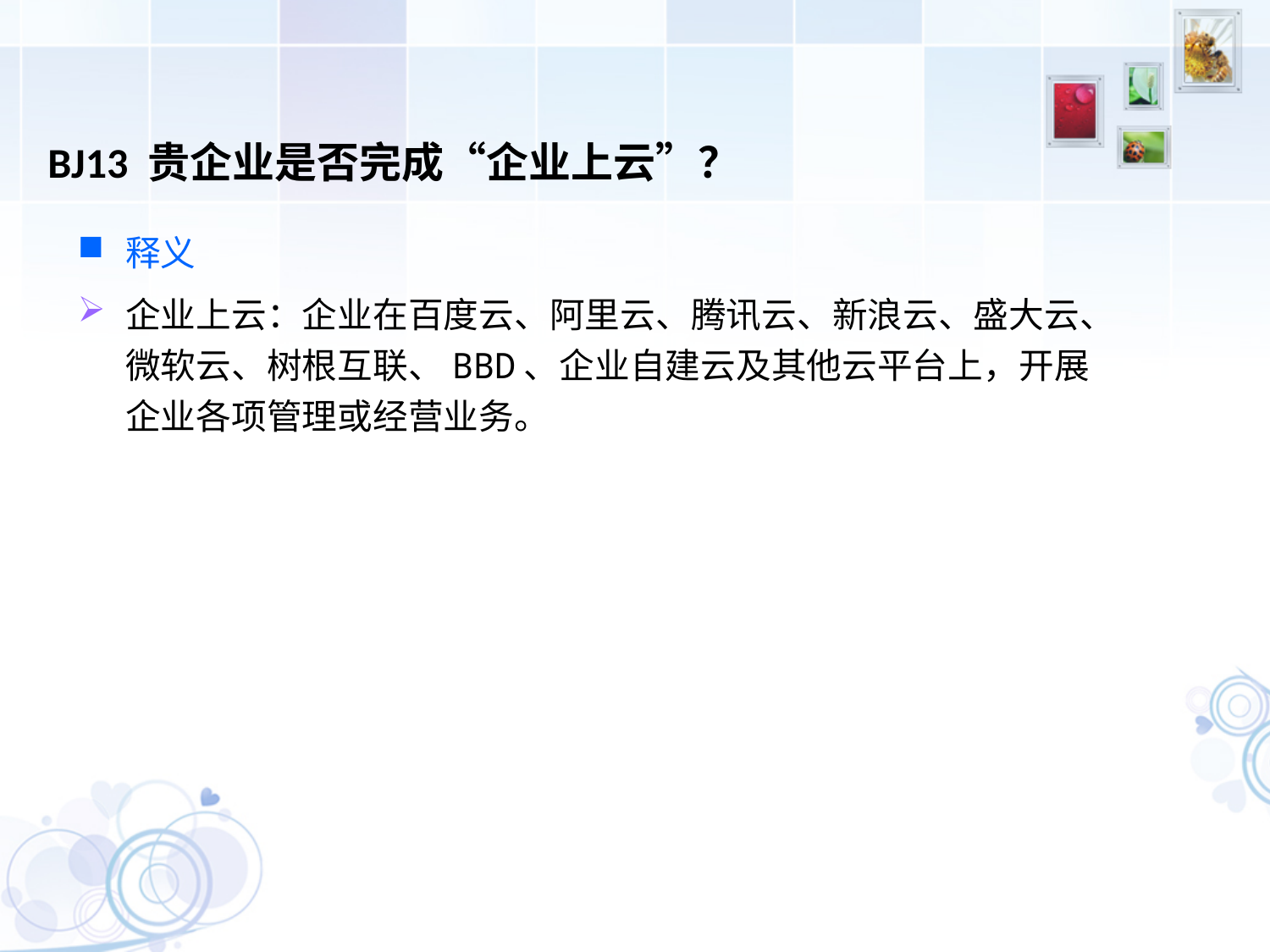

BJ13 贵企业是否完成“企业上云”？
释义
企业上云：企业在百度云、阿里云、腾讯云、新浪云、盛大云、微软云、树根互联、BBD、企业自建云及其他云平台上，开展企业各项管理或经营业务。